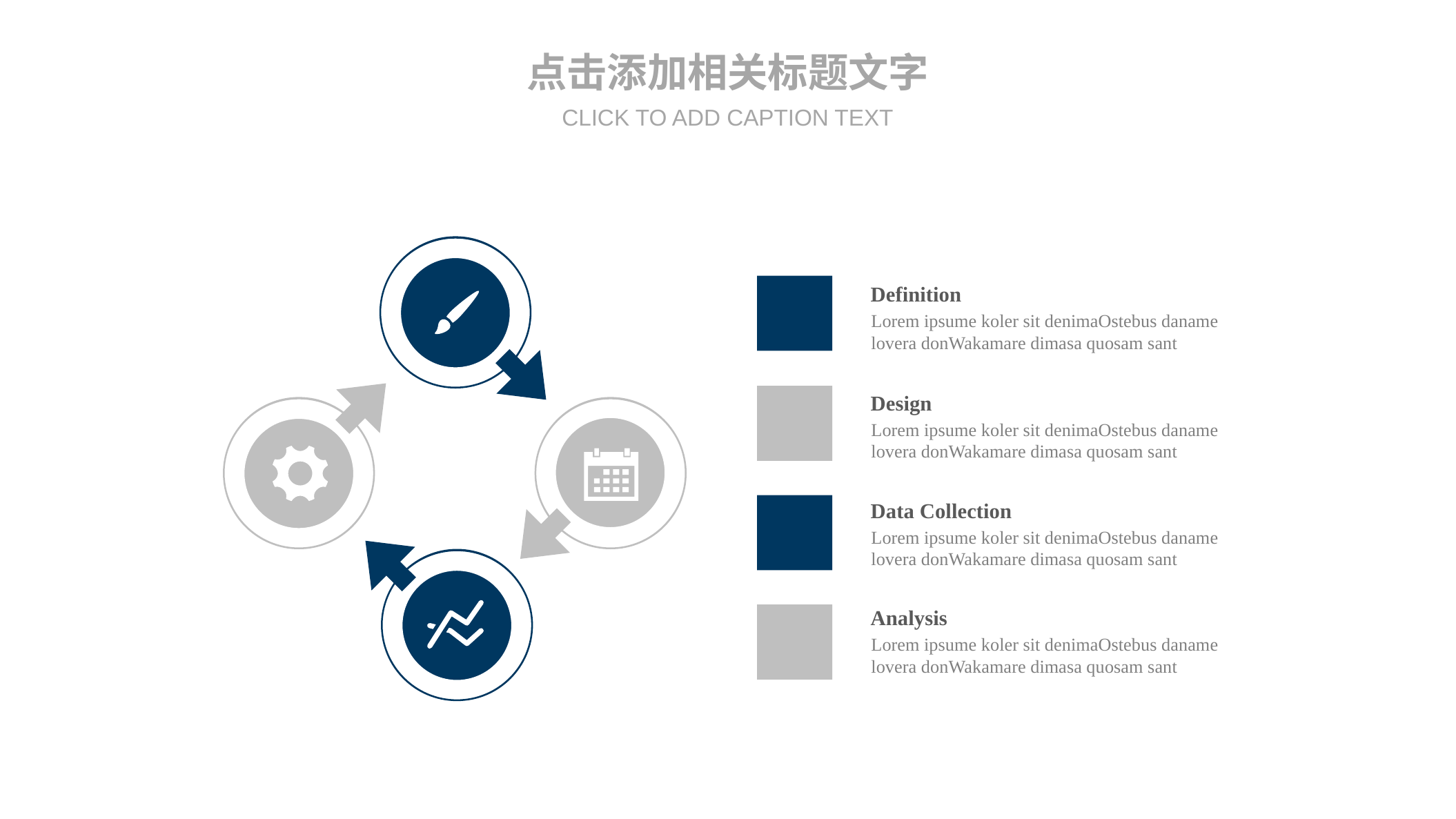

点击添加相关标题文字
CLICK TO ADD CAPTION TEXT

Definition

Lorem ipsume koler sit denimaOstebus daname lovera donWakamare dimasa quosam sant

Design

Lorem ipsume koler sit denimaOstebus daname lovera donWakamare dimasa quosam sant
Data Collection

Lorem ipsume koler sit denimaOstebus daname lovera donWakamare dimasa quosam sant

Analysis

Lorem ipsume koler sit denimaOstebus daname lovera donWakamare dimasa quosam sant